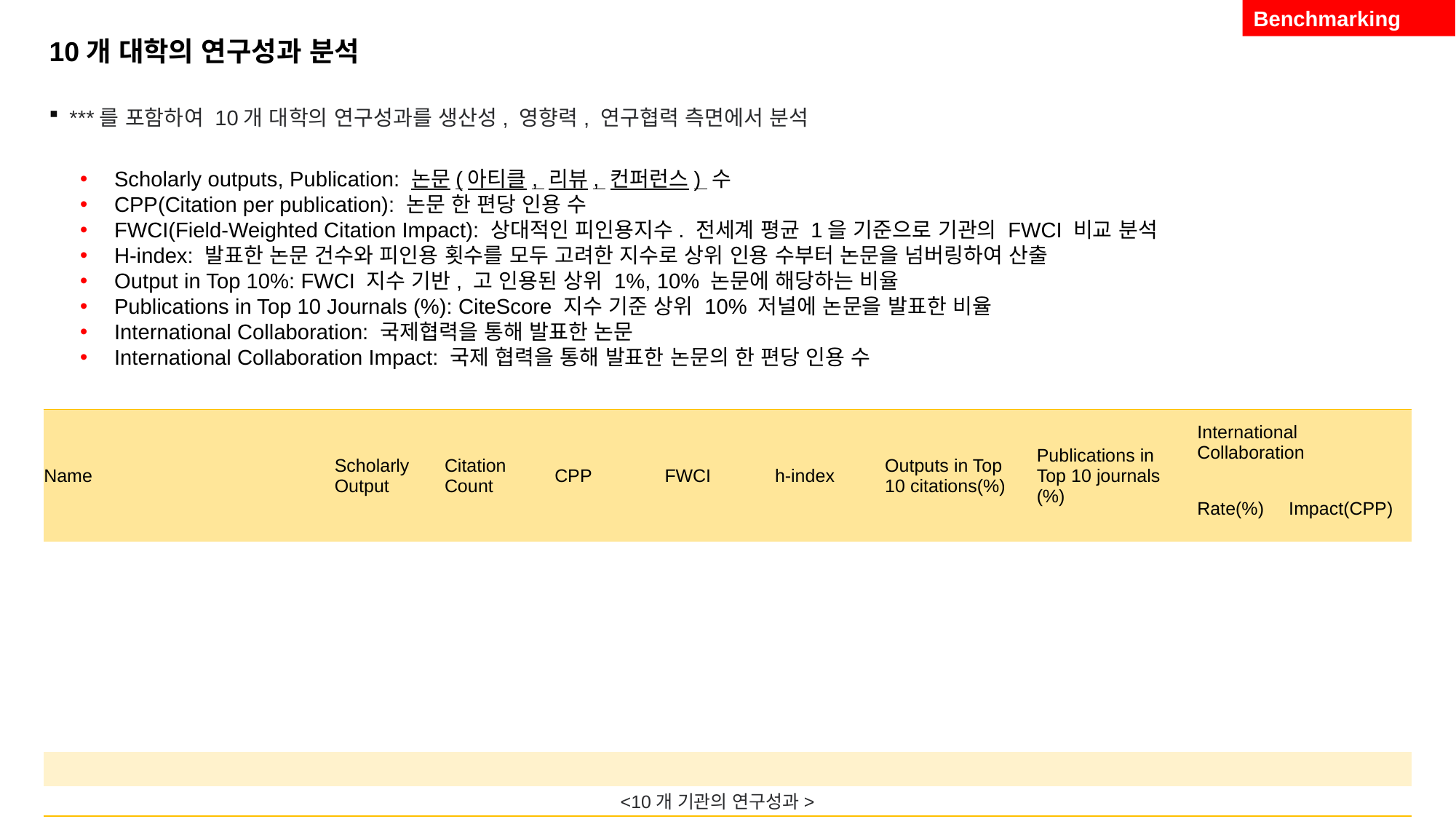

Benchmarking
10개 대학의 연구성과 분석
***를 포함하여 10개 대학의 연구성과를 생산성, 영향력, 연구협력 측면에서 분석

Scholarly outputs, Publication: 논문(아티클, 리뷰, 컨퍼런스) 수
CPP(Citation per publication): 논문 한 편당 인용 수
FWCI(Field-Weighted Citation Impact): 상대적인 피인용지수. 전세계 평균 1을 기준으로 기관의 FWCI 비교 분석
H-index: 발표한 논문 건수와 피인용 횟수를 모두 고려한 지수로 상위 인용 수부터 논문을 넘버링하여 산출
Output in Top 10%: FWCI 지수 기반, 고 인용된 상위 1%, 10% 논문에 해당하는 비율
Publications in Top 10 Journals (%): CiteScore 지수 기준 상위 10% 저널에 논문을 발표한 비율
International Collaboration: 국제협력을 통해 발표한 논문
International Collaboration Impact: 국제 협력을 통해 발표한 논문의 한 편당 인용 수
| Name | Scholarly Output | Citation Count | CPP | FWCI | h-index | Outputs in Top 10 citations(%) | Publications in Top 10 journals (%) | International Collaboration |  |
| --- | --- | --- | --- | --- | --- | --- | --- | --- | --- |
|  |  |  |  |  |  |  |  | Rate(%) | Impact(CPP) |
|  |  |  |  |  |  |  |  |  |  |
|  |  |  |  |  |  |  |  |  |  |
|  |  |  |  |  |  |  |  |  |  |
|  |  |  |  |  |  |  |  |  |  |
|  |  |  |  |  |  |  |  |  |  |
|  |  |  |  |  |  |  |  |  |  |
|  |  |  |  |  |  |  |  |  |  |
|  |  |  |  |  |  |  |  |  |  |
|  |  |  |  |  |  |  |  |  |  |
|  |  |  |  |  |  |  |  |  |  |

<10개 기관의 연구성과>